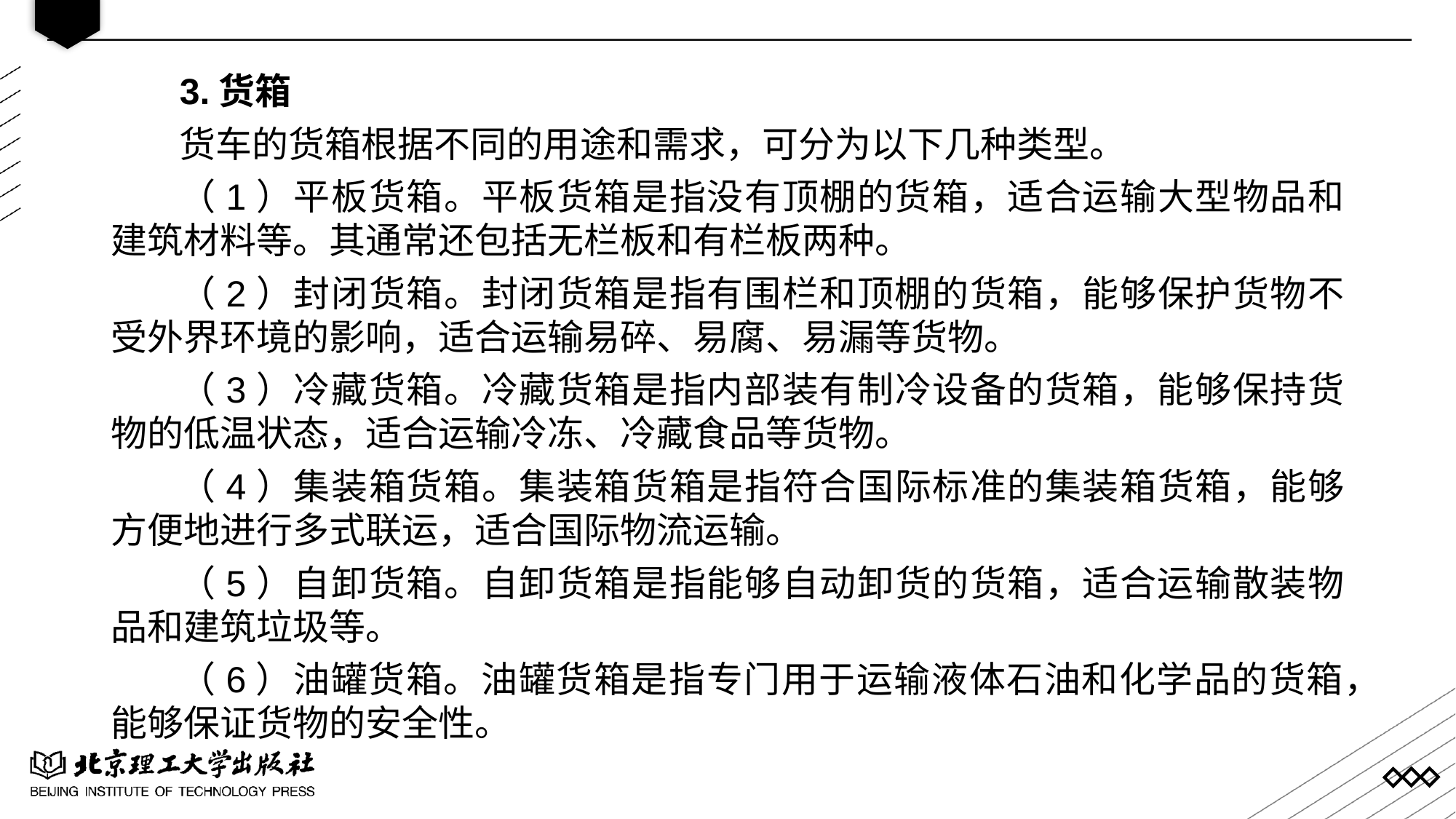

3.货箱
货车的货箱根据不同的用途和需求，可分为以下几种类型。
（1）平板货箱。平板货箱是指没有顶棚的货箱，适合运输大型物品和建筑材料等。其通常还包括无栏板和有栏板两种。
（2）封闭货箱。封闭货箱是指有围栏和顶棚的货箱，能够保护货物不受外界环境的影响，适合运输易碎、易腐、易漏等货物。
（3）冷藏货箱。冷藏货箱是指内部装有制冷设备的货箱，能够保持货物的低温状态，适合运输冷冻、冷藏食品等货物。
（4）集装箱货箱。集装箱货箱是指符合国际标准的集装箱货箱，能够方便地进行多式联运，适合国际物流运输。
（5）自卸货箱。自卸货箱是指能够自动卸货的货箱，适合运输散装物品和建筑垃圾等。
（6）油罐货箱。油罐货箱是指专门用于运输液体石油和化学品的货箱，能够保证货物的安全性。